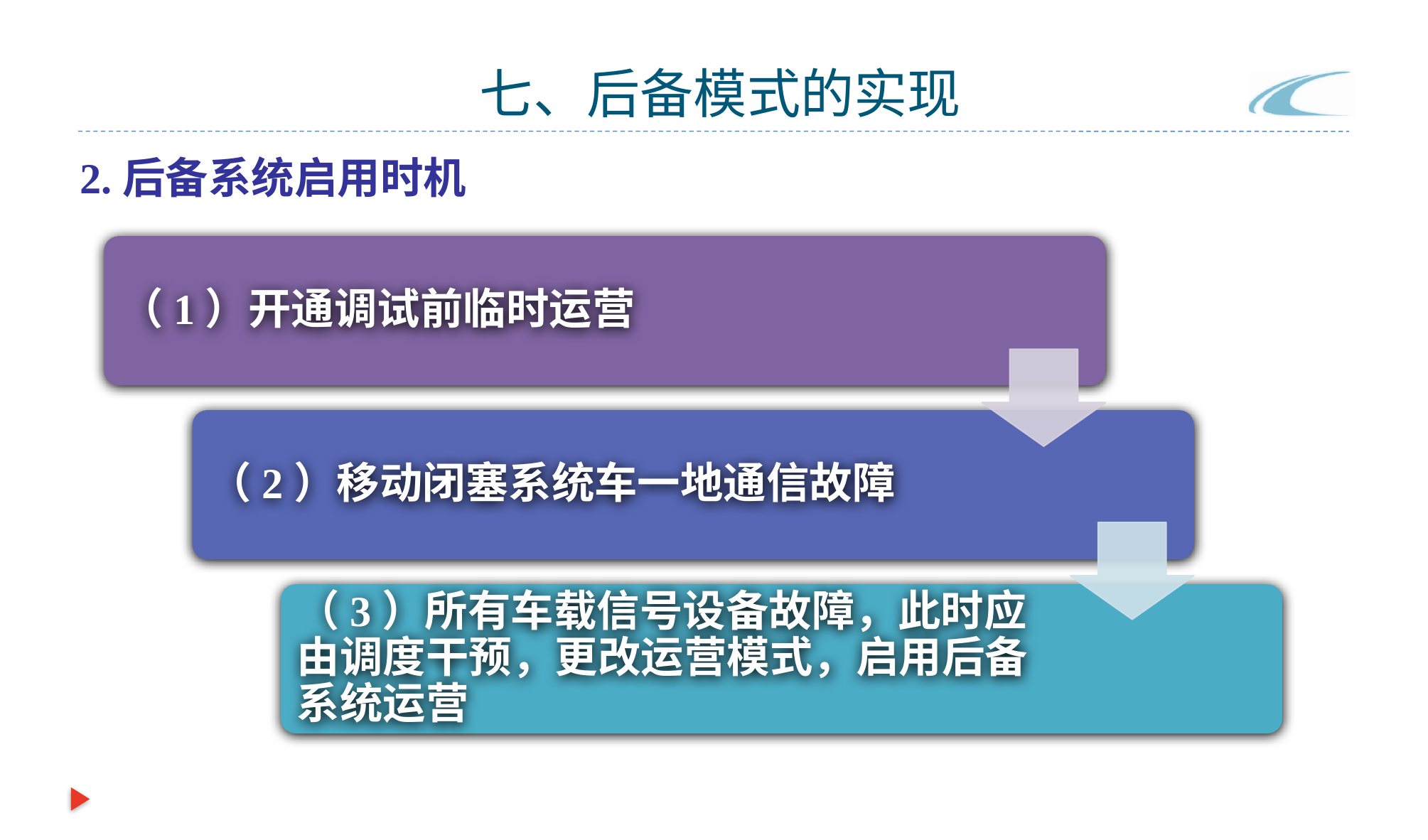

# 七、后备模式的实现
2.后备系统启用时机

（1）开通调试前临时运营

（2）移动闭塞系统车一地通信故障

（3）所有车载信号设备故障，此时应由调度干预，更改运营模式，启用后备系统运营